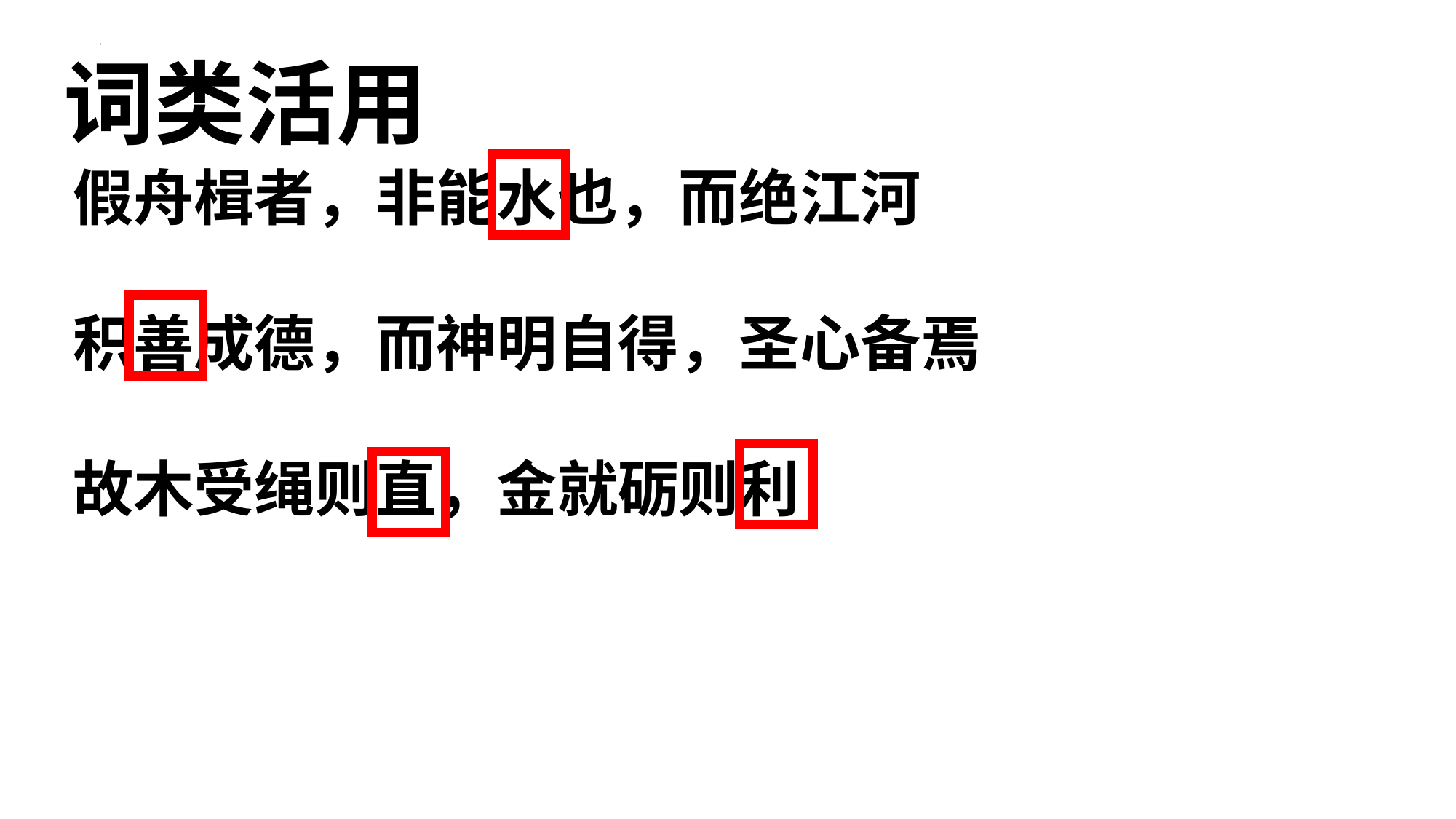

词类活用
假舟楫者，非能水也，而绝江河

积善成德，而神明自得，圣心备焉

故木受绳则直，金就砺则利